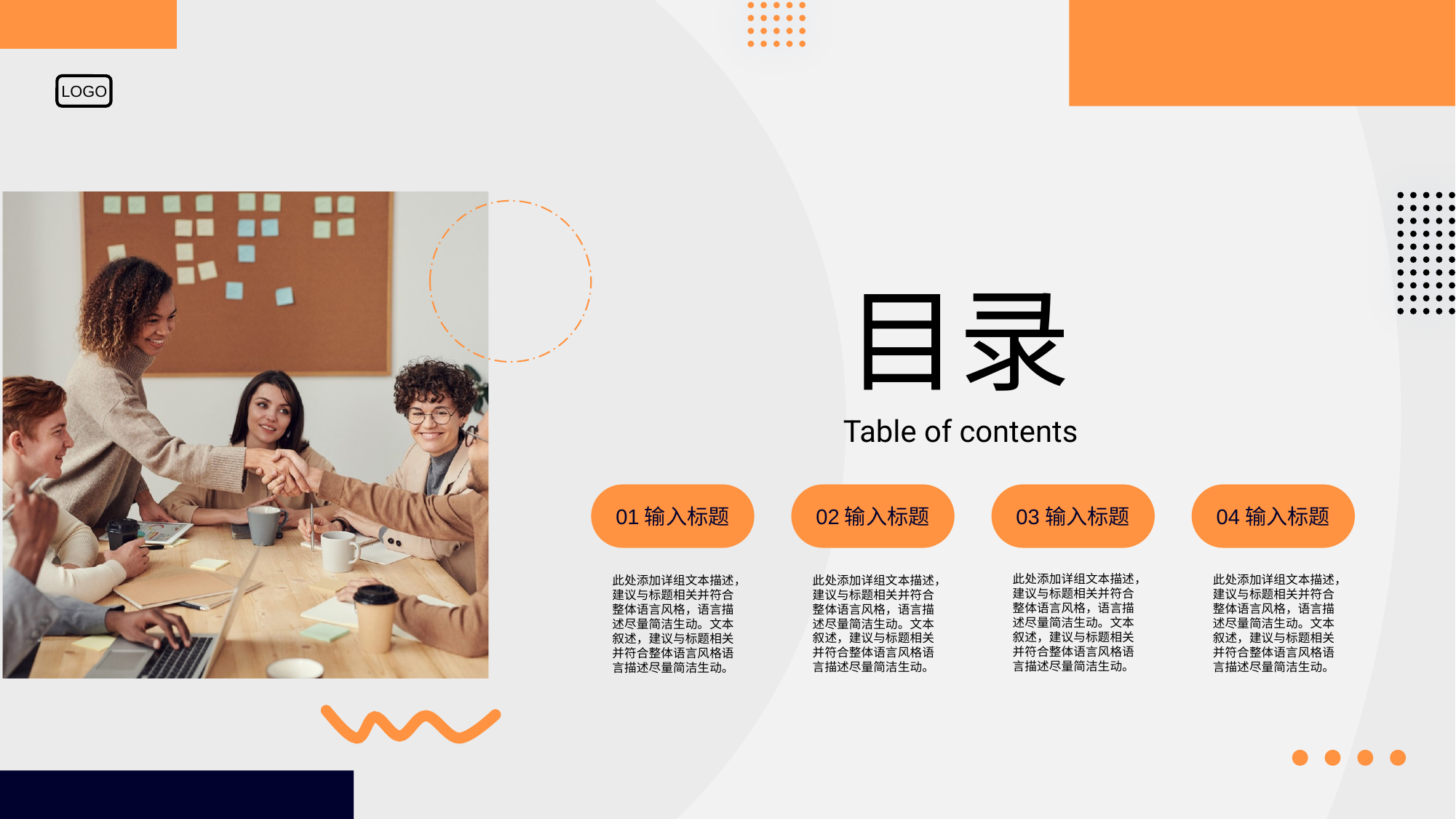

LOGO

目录
Table of contents
02输入标题
03输入标题
04输入标题
01输入标题
此处添加详组文本描述，建议与标题相关并符合整体语言风格，语言描述尽量简洁生动。文本叙述，建议与标题相关并符合整体语言风格语言描述尽量简洁生动。
此处添加详组文本描述，建议与标题相关并符合整体语言风格，语言描述尽量简洁生动。文本叙述，建议与标题相关并符合整体语言风格语言描述尽量简洁生动。
此处添加详组文本描述，建议与标题相关并符合整体语言风格，语言描述尽量简洁生动。文本叙述，建议与标题相关并符合整体语言风格语言描述尽量简洁生动。
此处添加详组文本描述，建议与标题相关并符合整体语言风格，语言描述尽量简洁生动。文本叙述，建议与标题相关并符合整体语言风格语言描述尽量简洁生动。